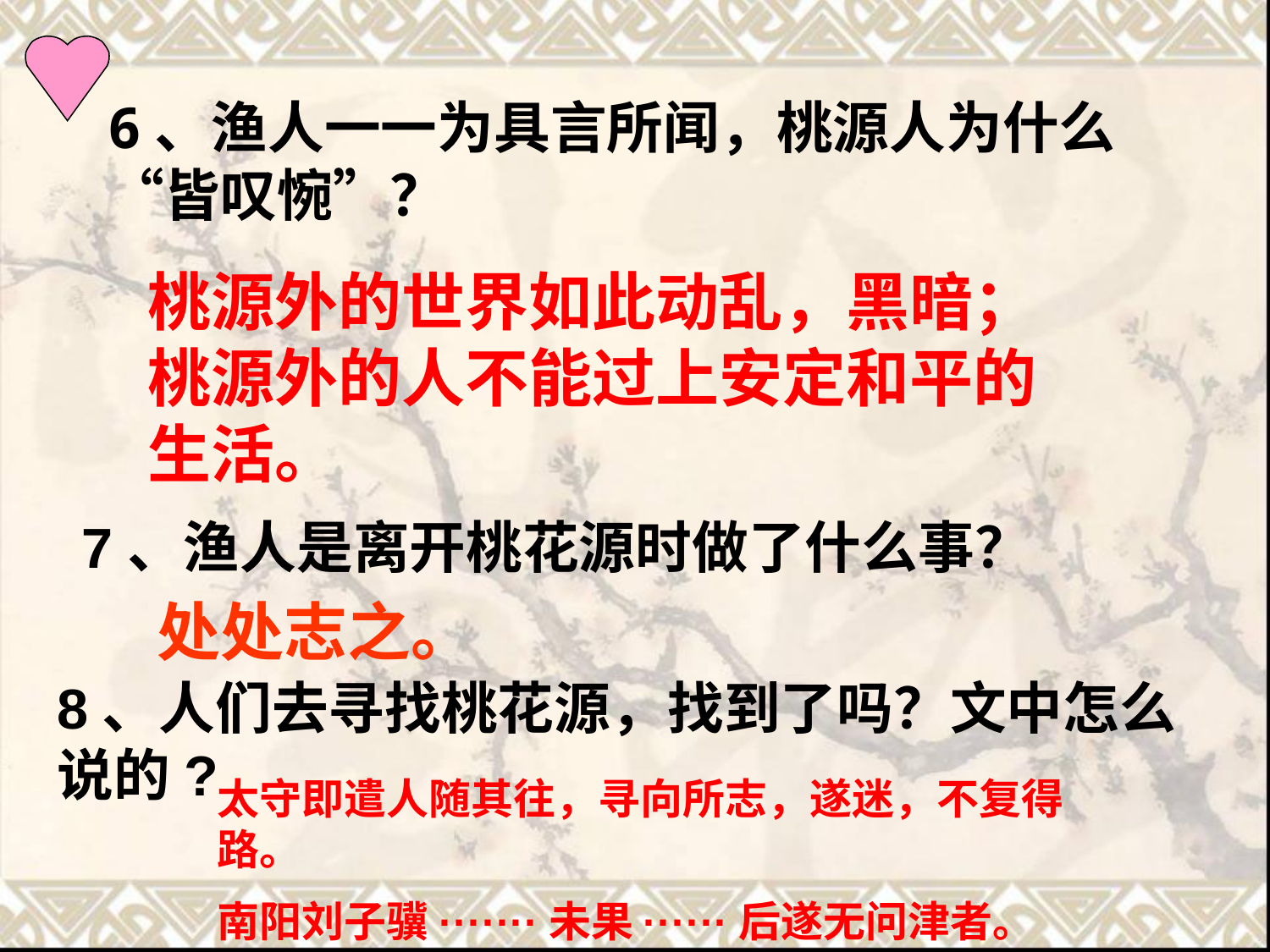

6、渔人一一为具言所闻，桃源人为什么“皆叹惋”？
桃源外的世界如此动乱，黑暗；桃源外的人不能过上安定和平的生活。
7、渔人是离开桃花源时做了什么事？

处处志之。
8、人们去寻找桃花源，找到了吗？文中怎么说的?
太守即遣人随其往，寻向所志，遂迷，不复得路。
南阳刘子骥·······未果······后遂无问津者。